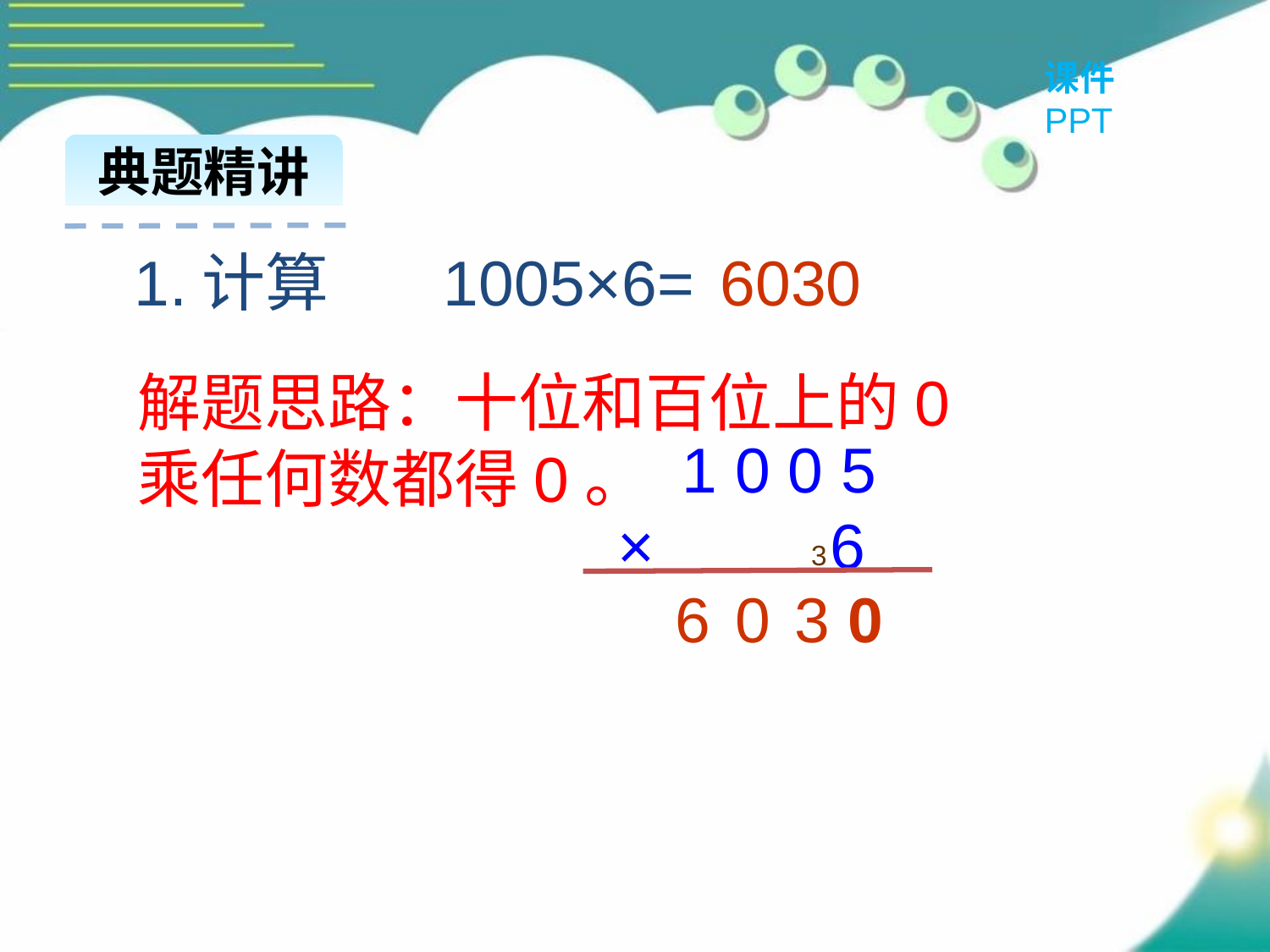

课件PPT
典题精讲

1.计算       1005×6=
6030
解题思路：十位和百位上的0乘任何数都得0。
    1 0 0 5
×          6
3

6
0
 3
 0